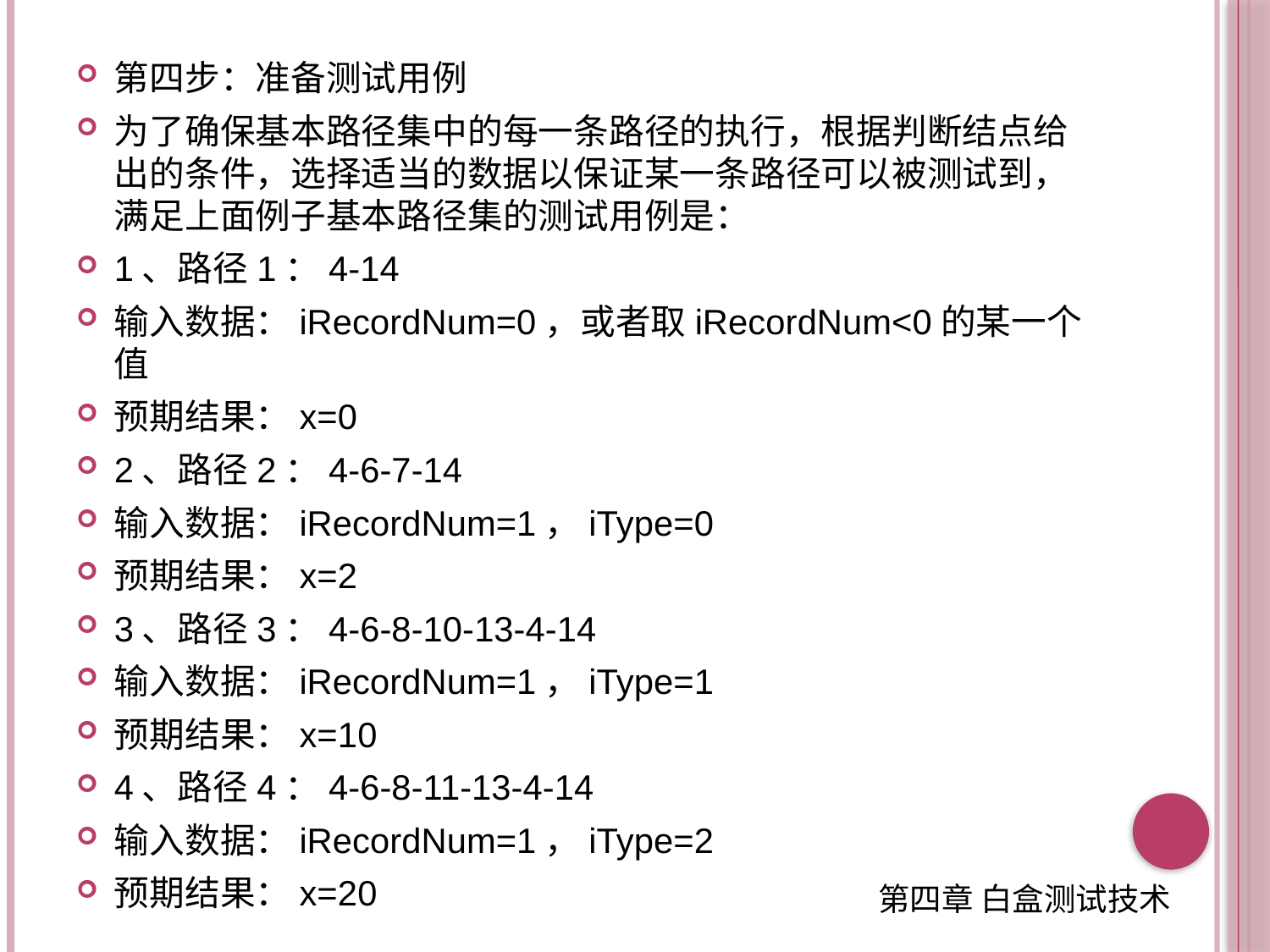

第四步：准备测试用例
为了确保基本路径集中的每一条路径的执行，根据判断结点给出的条件，选择适当的数据以保证某一条路径可以被测试到，满足上面例子基本路径集的测试用例是：
1、路径1：4-14
输入数据：iRecordNum=0，或者取iRecordNum<0的某一个值
预期结果：x=0
2、路径2：4-6-7-14
输入数据：iRecordNum=1，iType=0
预期结果：x=2
3、路径3：4-6-8-10-13-4-14
输入数据：iRecordNum=1，iType=1
预期结果：x=10
4、路径4：4-6-8-11-13-4-14
输入数据：iRecordNum=1，iType=2
预期结果：x=20